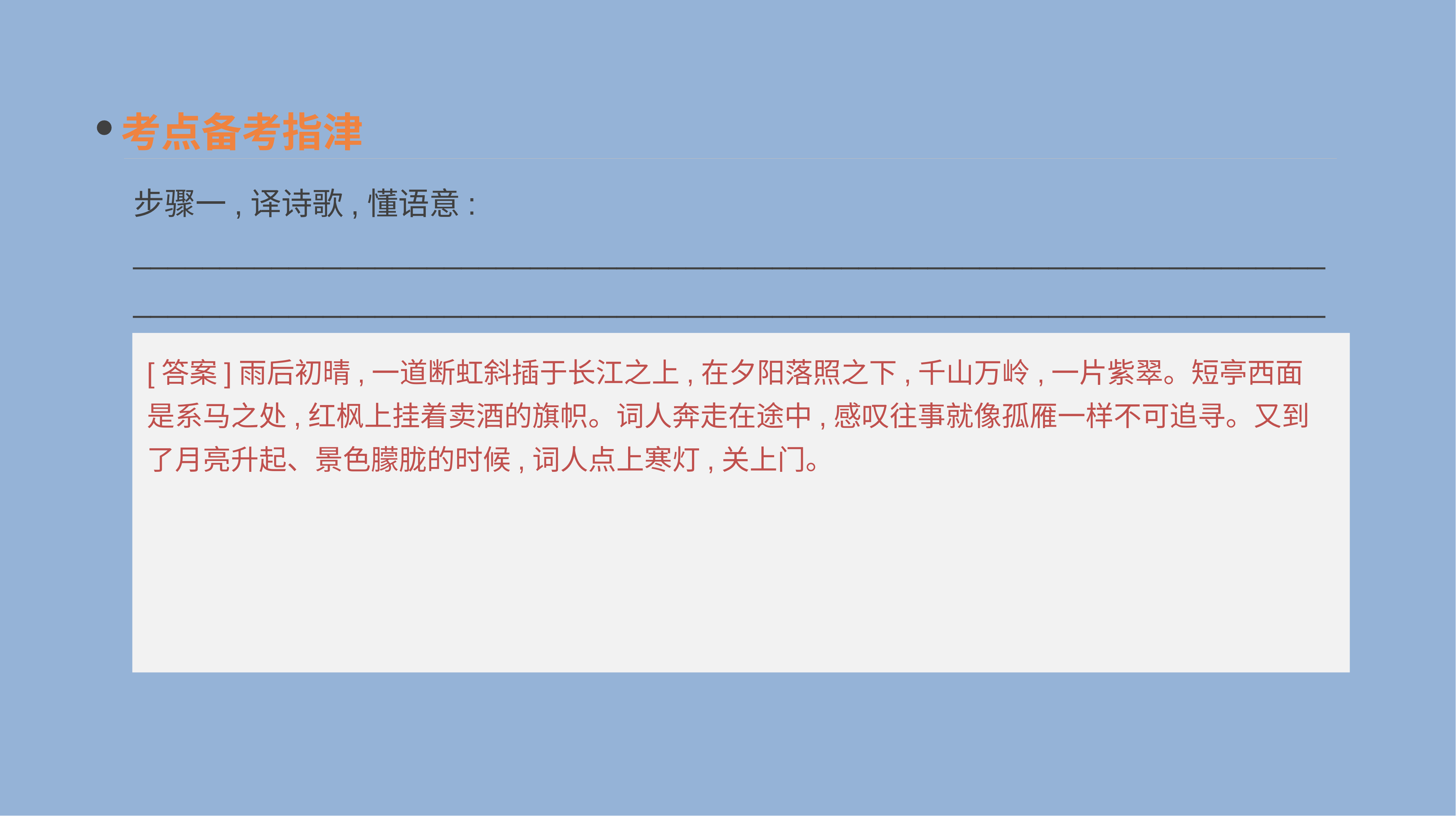

考点备考指津

步骤一,译诗歌,懂语意:
____________________________________________________________________________________________________________________________________________________________________________

[答案]雨后初晴,一道断虹斜插于长江之上,在夕阳落照之下,千山万岭,一片紫翠。短亭西面是系马之处,红枫上挂着卖酒的旗帜。词人奔走在途中,感叹往事就像孤雁一样不可追寻。又到了月亮升起、景色朦胧的时候,词人点上寒灯,关上门。